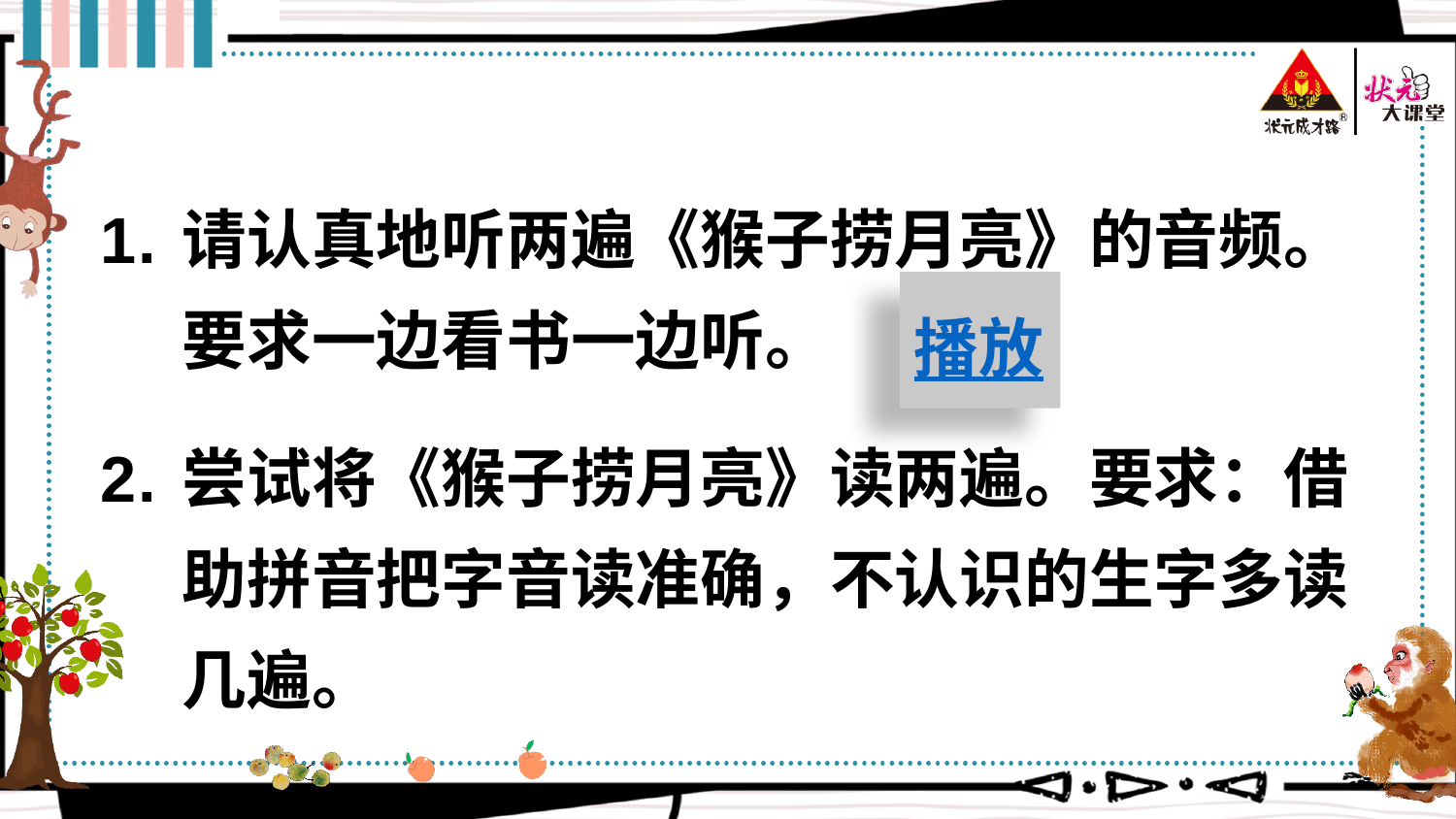

请认真地听两遍《猴子捞月亮》的音频。要求一边看书一边听。
尝试将《猴子捞月亮》读两遍。要求：借助拼音把字音读准确，不认识的生字多读几遍。
播放